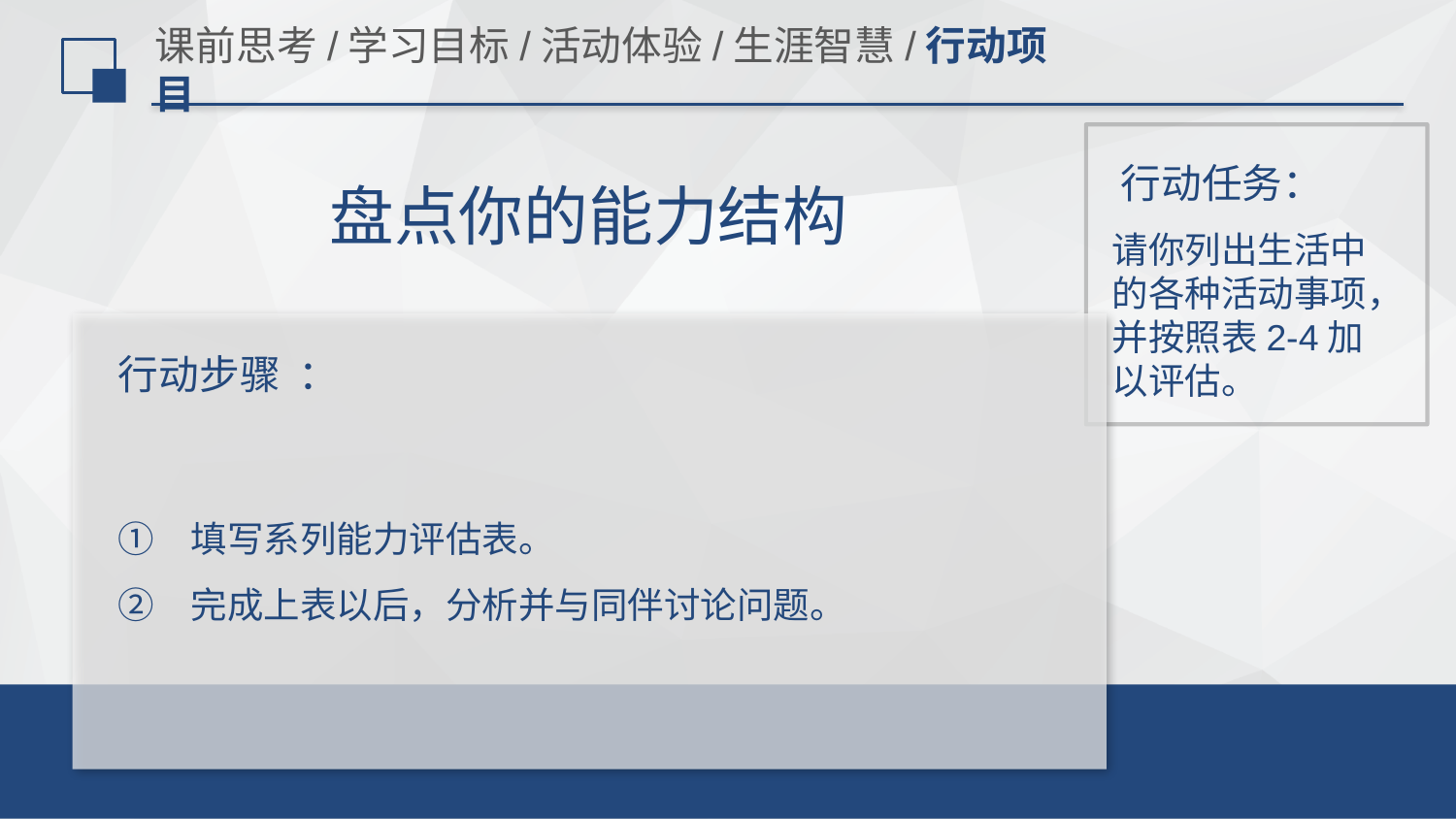

# 课前思考/学习目标/活动体验/生涯智慧/行动项目

行动任务：
盘点你的能力结构
请你列出生活中的各种活动事项，并按照表2-4加以评估。

行动步骤  ：

填写系列能力评估表。
完成上表以后，分析并与同伴讨论问题。